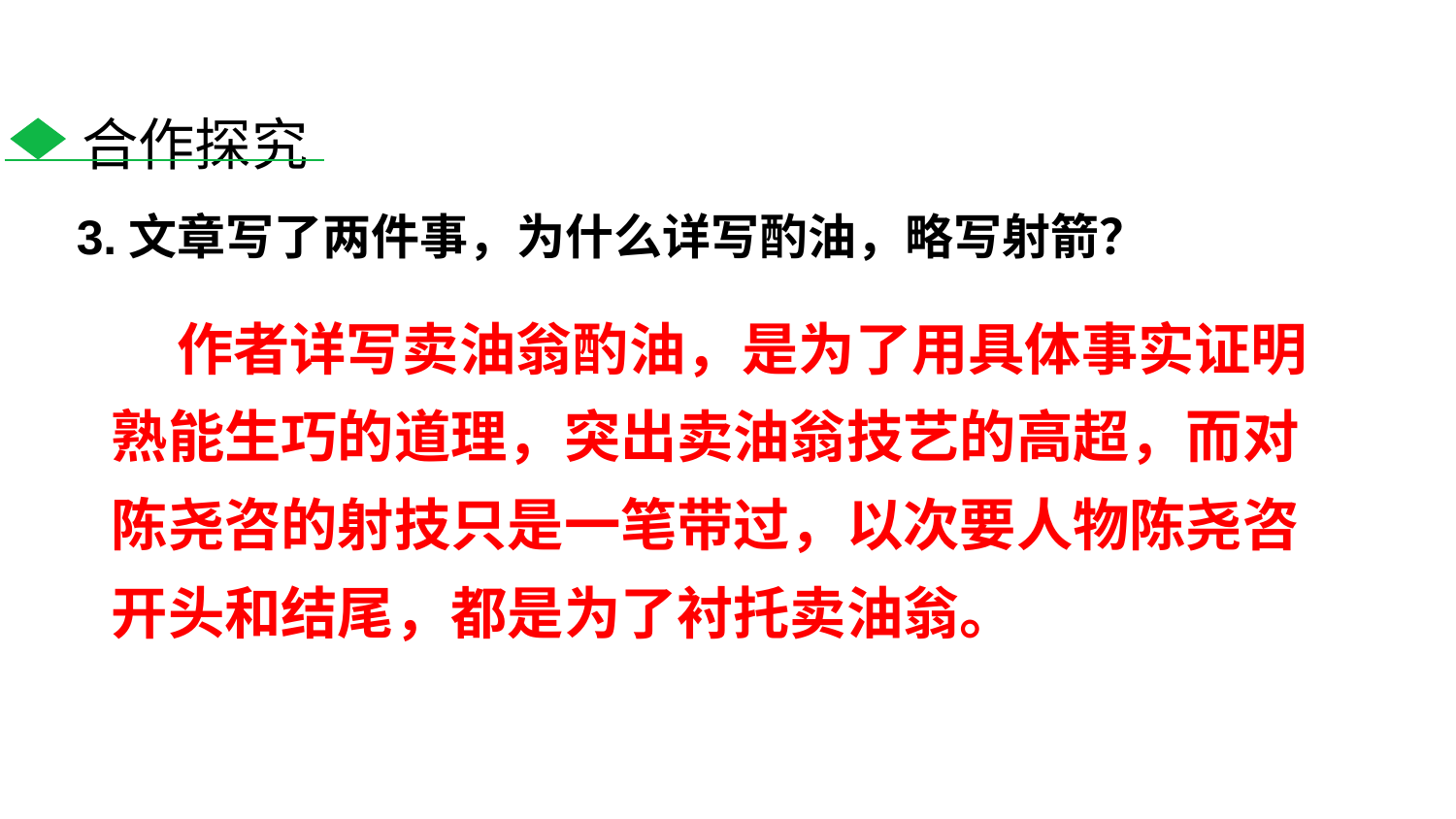

合作探究

3.文章写了两件事，为什么详写酌油，略写射箭？
    作者详写卖油翁酌油，是为了用具体事实证明熟能生巧的道理，突出卖油翁技艺的高超，而对陈尧咨的射技只是一笔带过，以次要人物陈尧咨开头和结尾，都是为了衬托卖油翁。